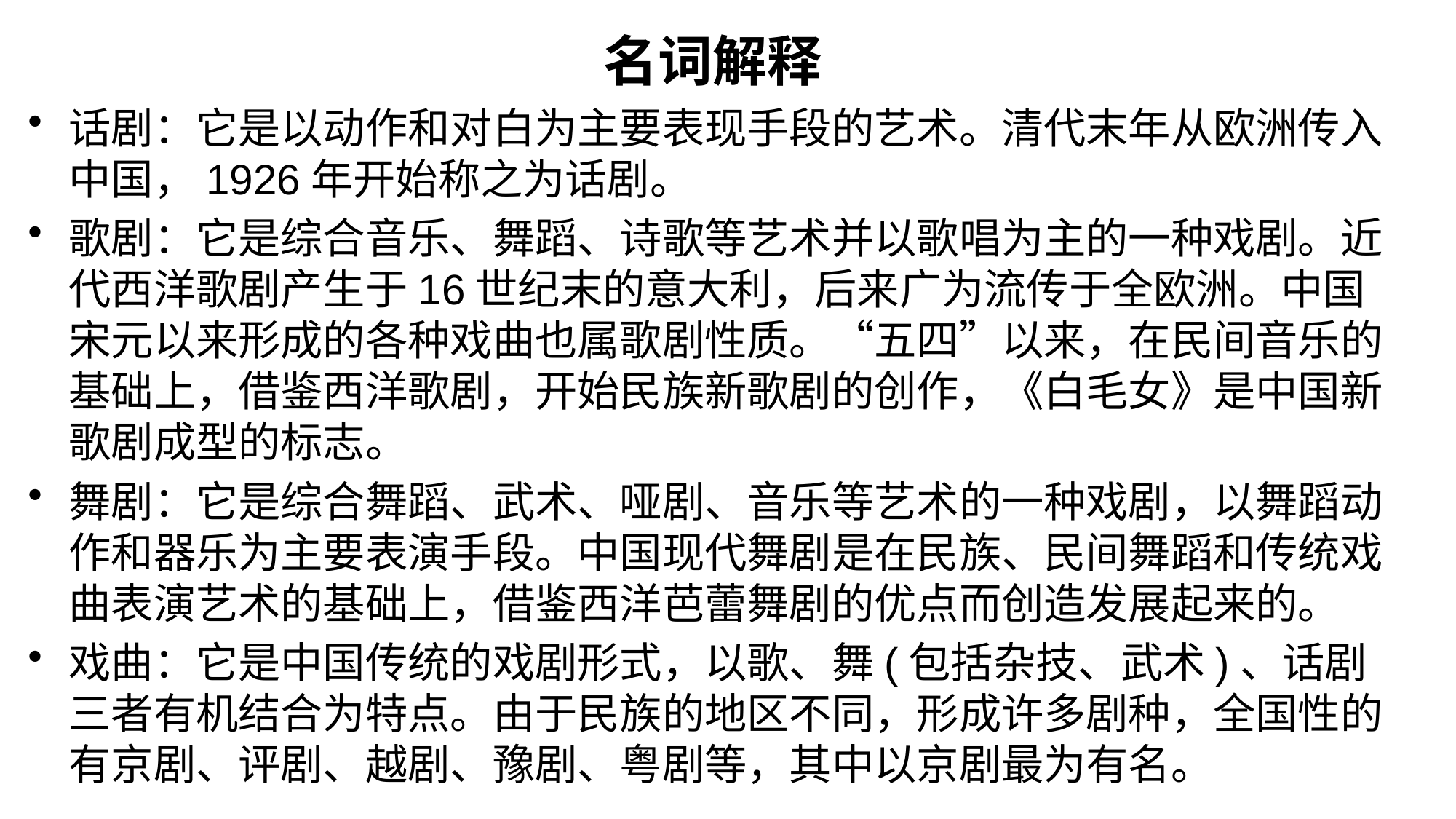

名词解释
话剧：它是以动作和对白为主要表现手段的艺术。清代末年从欧洲传入中国，1926年开始称之为话剧。
歌剧：它是综合音乐、舞蹈、诗歌等艺术并以歌唱为主的一种戏剧。近代西洋歌剧产生于16世纪末的意大利，后来广为流传于全欧洲。中国宋元以来形成的各种戏曲也属歌剧性质。“五四”以来，在民间音乐的基础上，借鉴西洋歌剧，开始民族新歌剧的创作，《白毛女》是中国新歌剧成型的标志。
舞剧：它是综合舞蹈、武术、哑剧、音乐等艺术的一种戏剧，以舞蹈动作和器乐为主要表演手段。中国现代舞剧是在民族、民间舞蹈和传统戏曲表演艺术的基础上，借鉴西洋芭蕾舞剧的优点而创造发展起来的。
戏曲：它是中国传统的戏剧形式，以歌、舞(包括杂技、武术)、话剧三者有机结合为特点。由于民族的地区不同，形成许多剧种，全国性的有京剧、评剧、越剧、豫剧、粤剧等，其中以京剧最为有名。